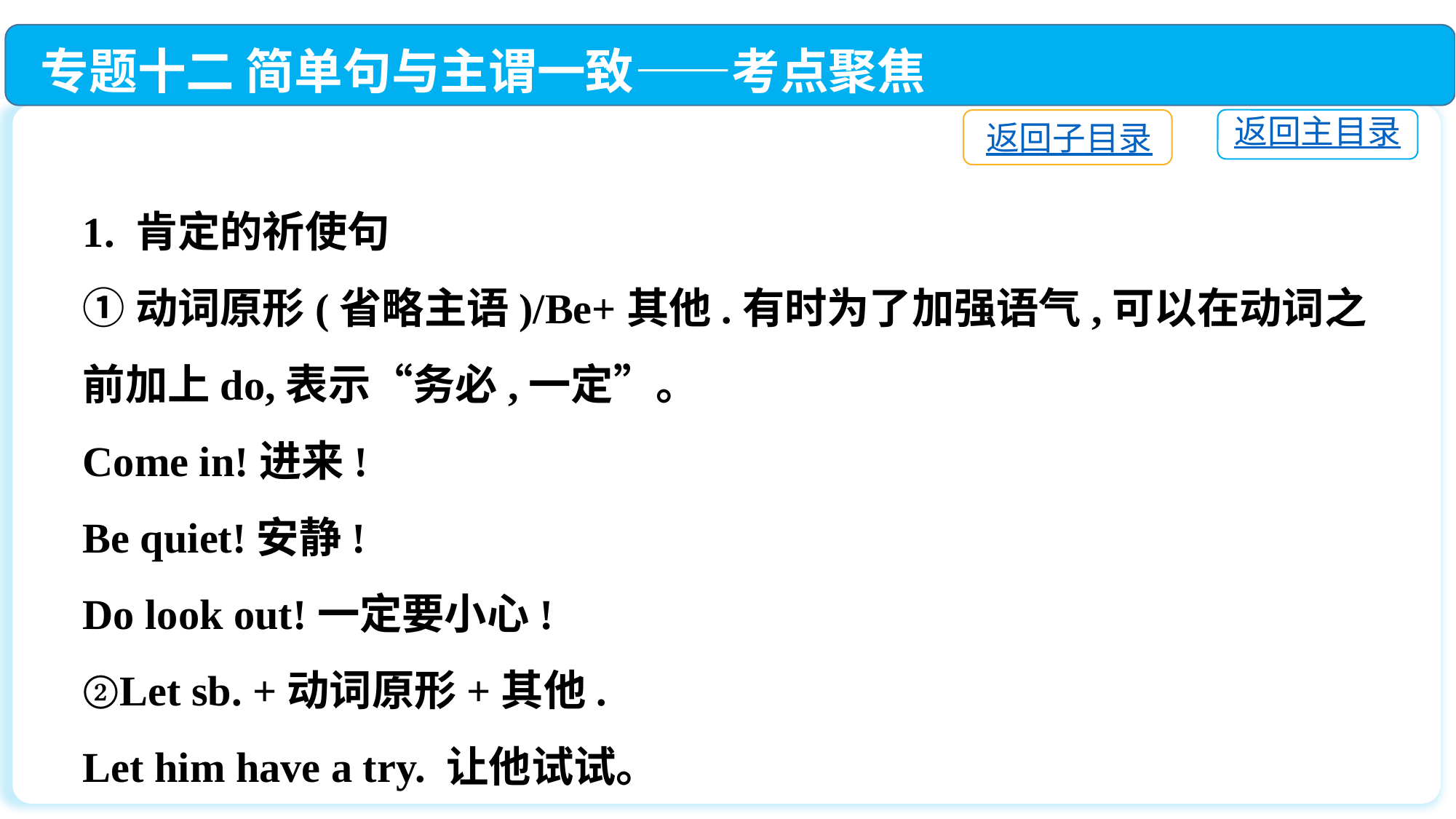

专题十二 简单句与主谓一致——考点聚焦

返回主目录

返回子目录
1. 肯定的祈使句
①动词原形(省略主语)/Be+其他.有时为了加强语气,可以在动词之前加上do,表示“务必,一定”。
Come in!进来!
Be quiet!安静!
Do look out!一定要小心!
②Let sb. +动词原形+其他.
Let him have a try. 让他试试。